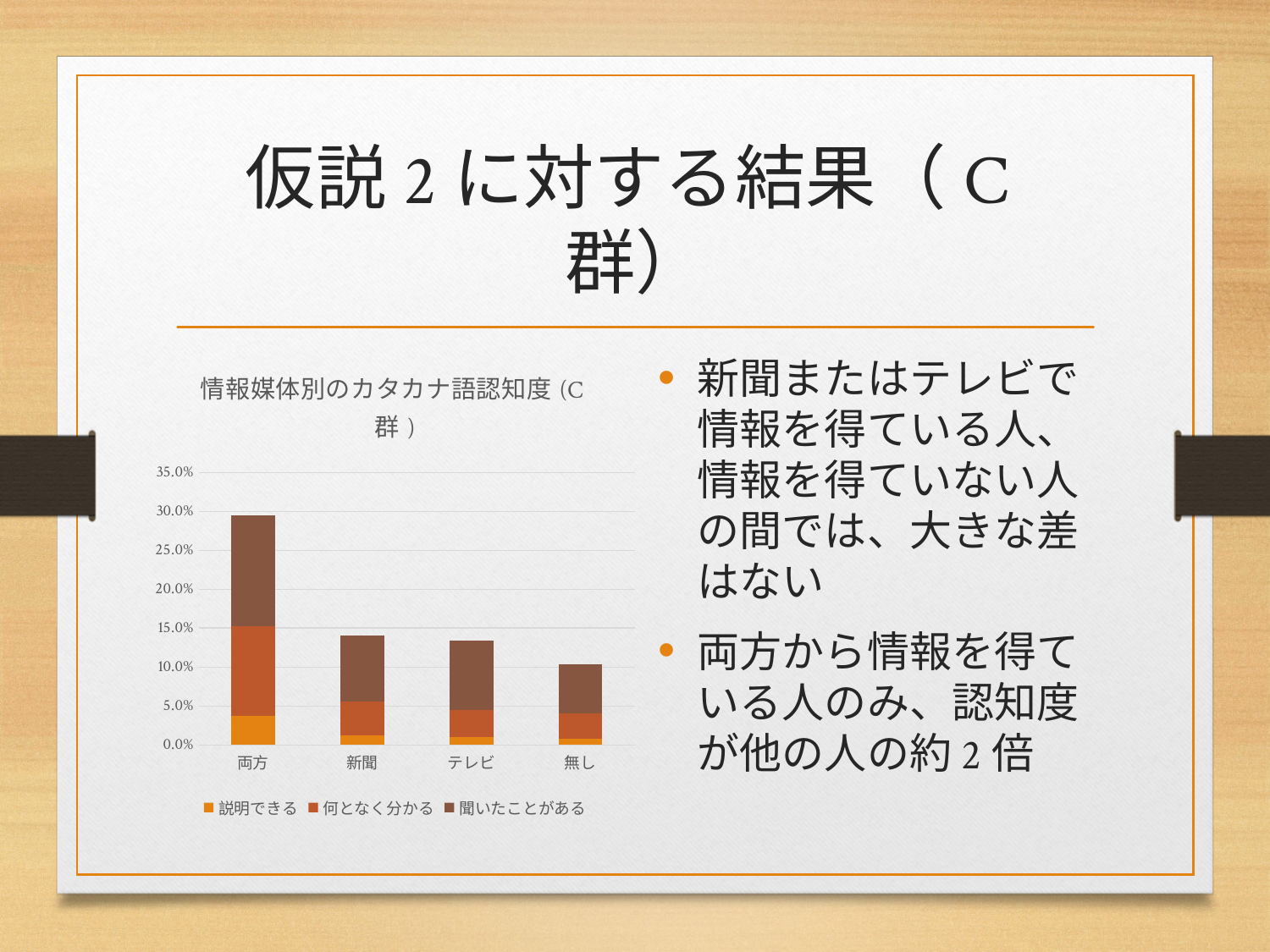

# 仮説2に対する結果（C群）

### Chart: 情報媒体別のカタカナ語認知度(C群)

| Category | 説明できる | 何となく分かる | 聞いたことがある |
|---|---|---|---|
| 無し | 0.007407407407407408 | 0.03333333333333333 | 0.06296296296296296 |
| テレビ | 0.010344827586206896 | 0.034482758620689655 | 0.0896551724137931 |
| 新聞 | 0.012 | 0.044 | 0.084 |
| 両方 | 0.03684210526315789 | 0.11578947368421053 | 0.14210526315789473 |
新聞またはテレビで情報を得ている人、情報を得ていない人の間では、大きな差はない
両方から情報を得ている人のみ、認知度が他の人の約2倍